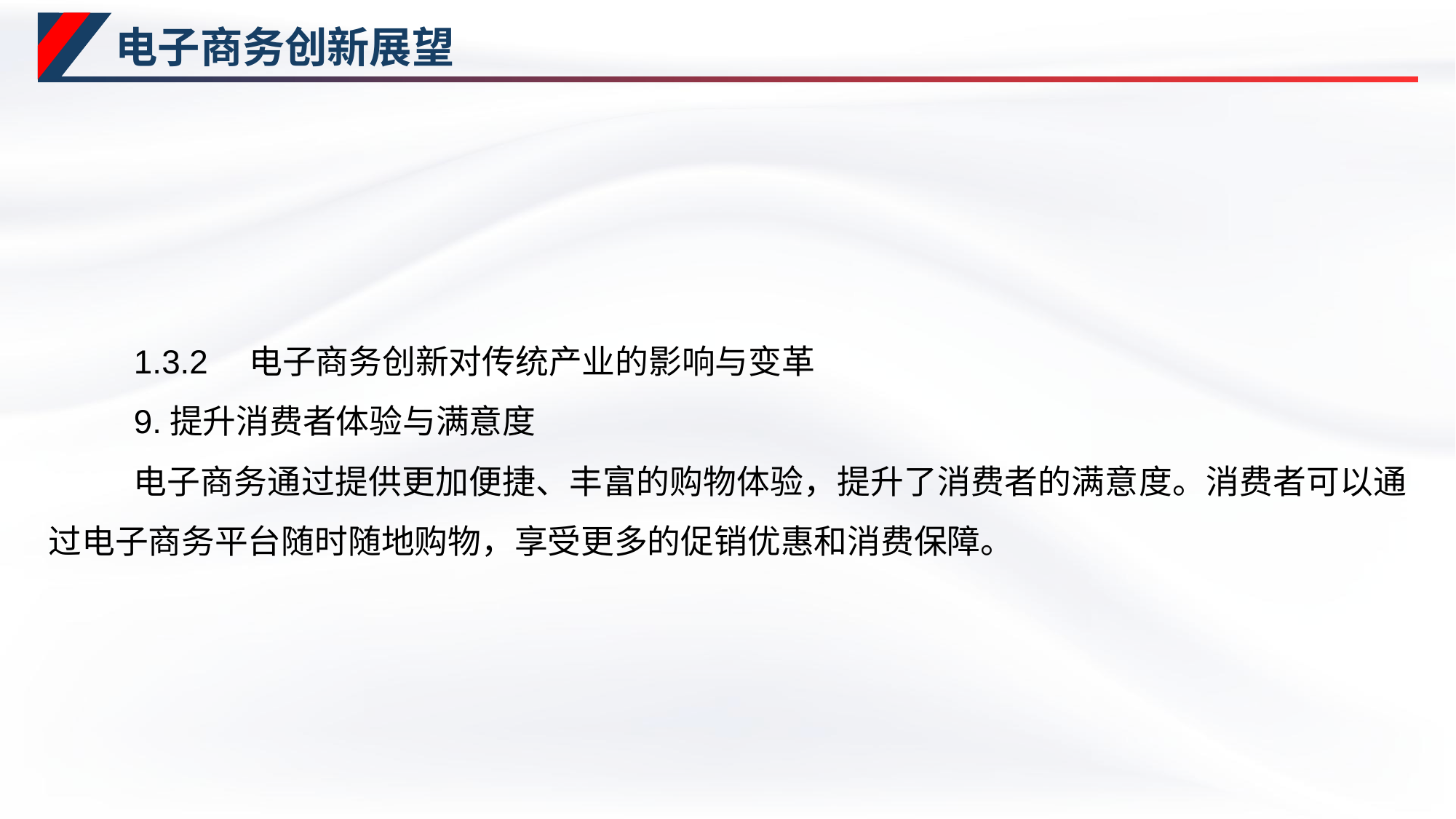

# 电子商务创新展望
1.3.2　电子商务创新对传统产业的影响与变革
9.提升消费者体验与满意度
电子商务通过提供更加便捷、丰富的购物体验，提升了消费者的满意度。消费者可以通过电子商务平台随时随地购物，享受更多的促销优惠和消费保障。